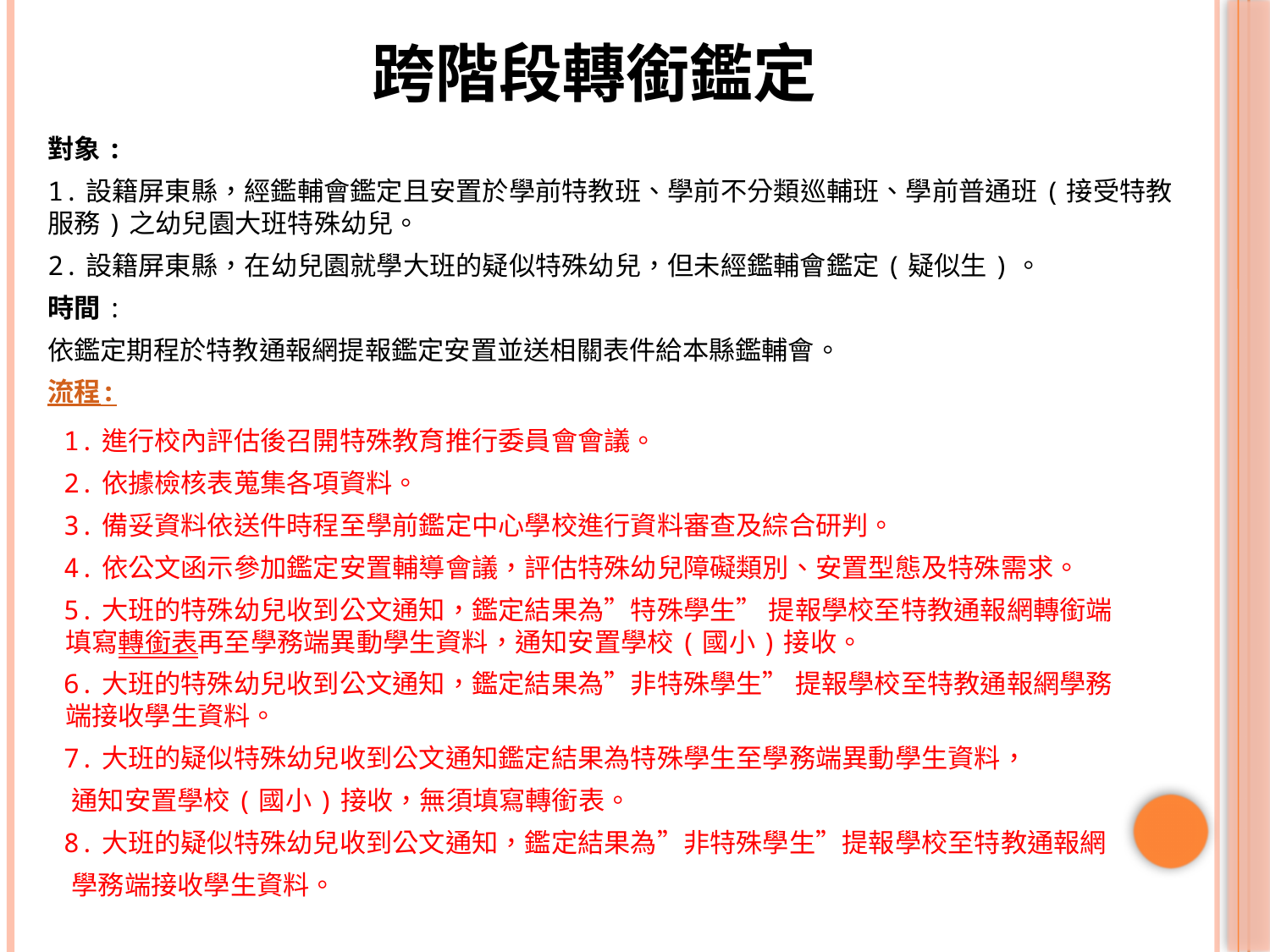

# 跨階段轉銜鑑定
對象:
1.設籍屏東縣，經鑑輔會鑑定且安置於學前特教班、學前不分類巡輔班、學前普通班(接受特教服務)之幼兒園大班特殊幼兒。
2.設籍屏東縣，在幼兒園就學大班的疑似特殊幼兒，但未經鑑輔會鑑定(疑似生)。
時間:
依鑑定期程於特教通報網提報鑑定安置並送相關表件給本縣鑑輔會。
流程:
 1.進行校內評估後召開特殊教育推行委員會會議。
 2.依據檢核表蒐集各項資料。
 3.備妥資料依送件時程至學前鑑定中心學校進行資料審查及綜合研判。
 4.依公文函示參加鑑定安置輔導會議，評估特殊幼兒障礙類別、安置型態及特殊需求。
 5.大班的特殊幼兒收到公文通知，鑑定結果為”特殊學生” 提報學校至特教通報網轉銜端
   填寫轉銜表再至學務端異動學生資料，通知安置學校(國小)接收。
 6.大班的特殊幼兒收到公文通知，鑑定結果為”非特殊學生” 提報學校至特教通報網學務
   端接收學生資料。
 7.大班的疑似特殊幼兒收到公文通知鑑定結果為特殊學生至學務端異動學生資料，
   通知安置學校(國小)接收，無須填寫轉銜表。
 8.大班的疑似特殊幼兒收到公文通知，鑑定結果為”非特殊學生”提報學校至特教通報網
   學務端接收學生資料。